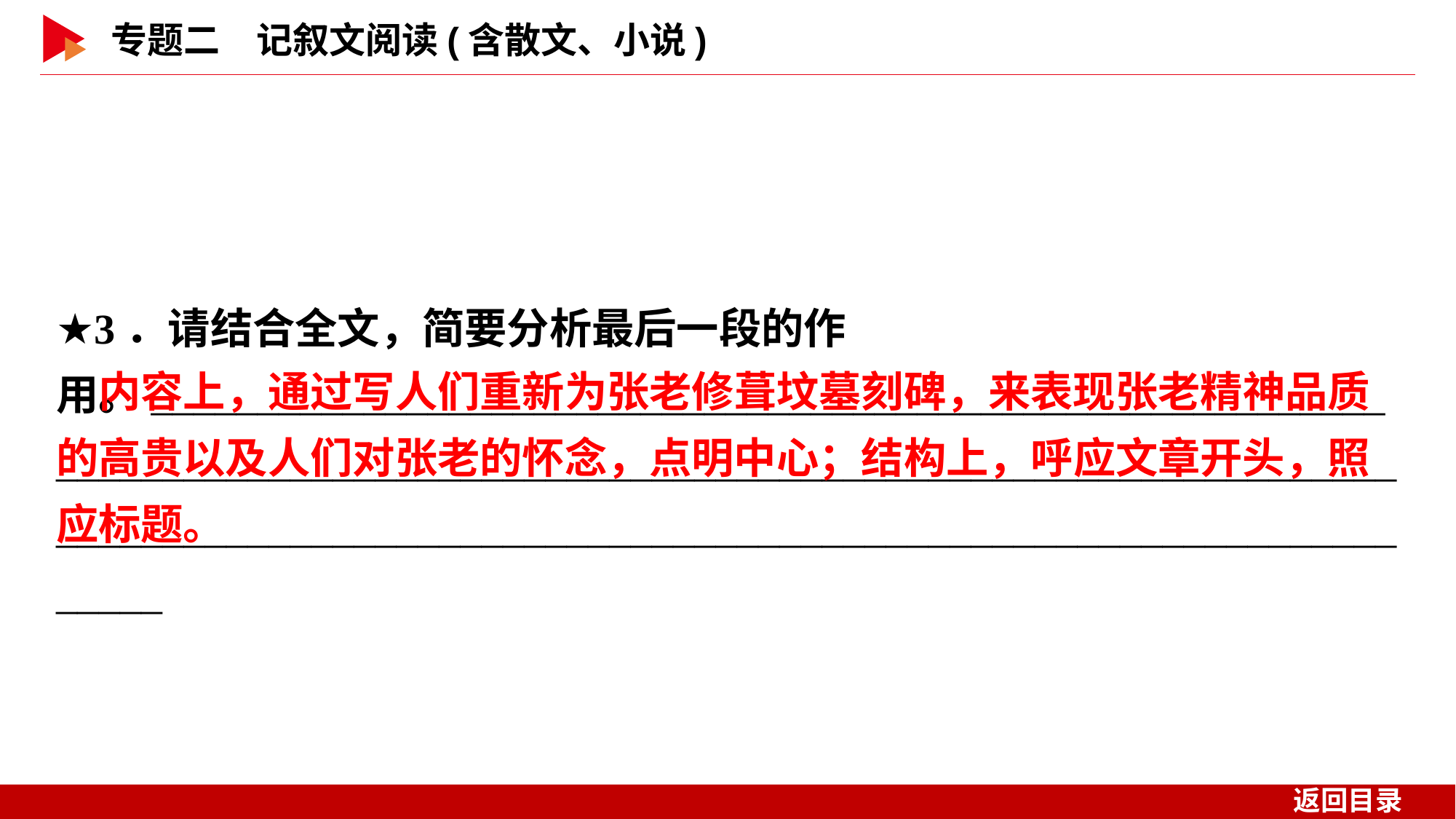

★3．请结合全文，简要分析最后一段的作用。_____________________________________________________________________________________________________________________________________________________________________________________________
　内容上，通过写人们重新为张老修葺坟墓刻碑，来表现张老精神品质的高贵以及人们对张老的怀念，点明中心；结构上，呼应文章开头，照应标题。